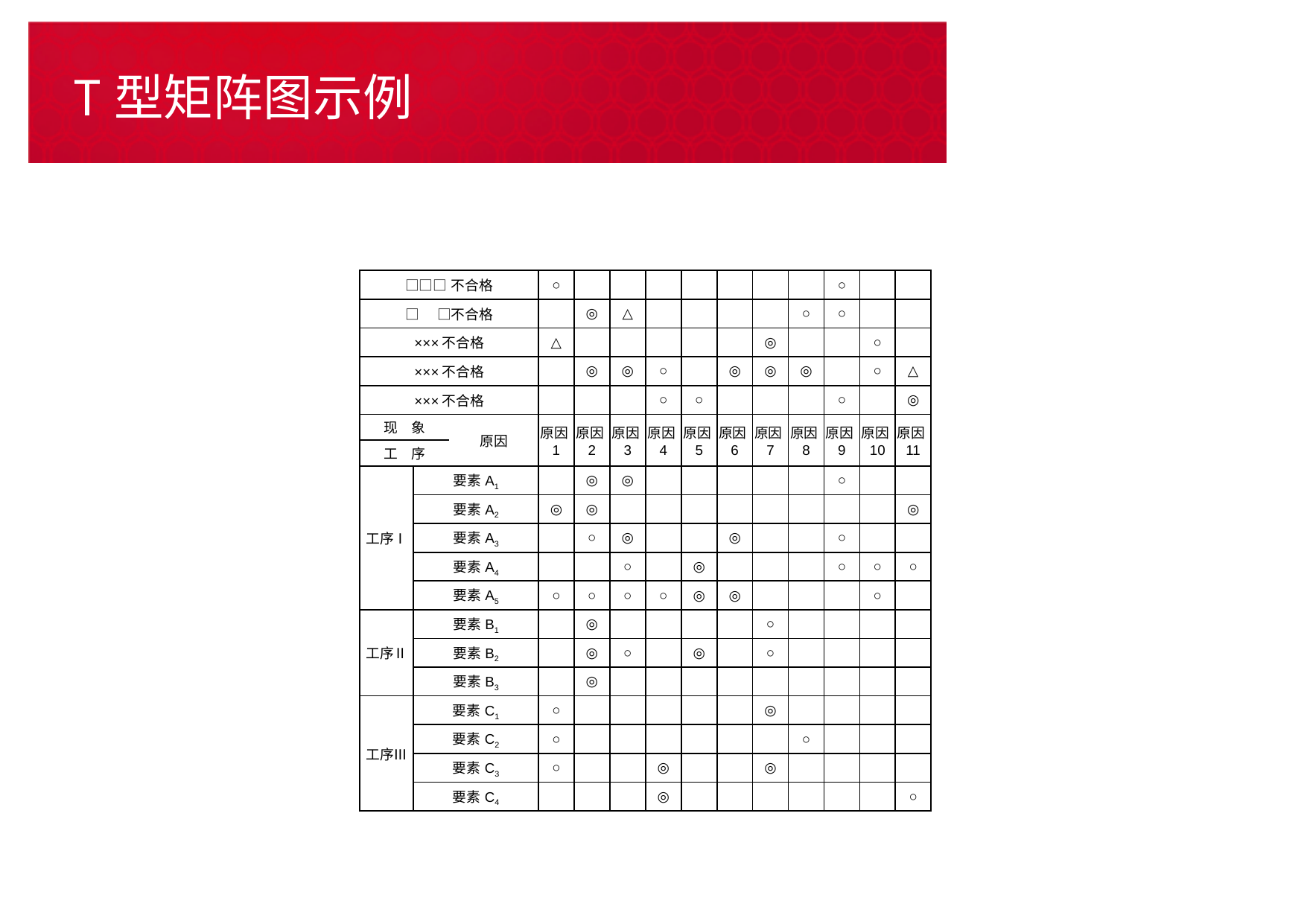

# T型矩阵图示例

| □□□不合格 |  |  | ○ |  |  |  |  |  |  |  | ○ |  |  |
| --- | --- | --- | --- | --- | --- | --- | --- | --- | --- | --- | --- | --- | --- |
| □　□不合格 |  |  |  | ◎ | △ |  |  |  |  | ○ | ○ |  |  |
| ×××不合格 |  |  | △ |  |  |  |  |  | ◎ |  |  | ○ |  |
| ×××不合格 |  |  |  | ◎ | ◎ | ○ |  | ◎ | ◎ | ◎ |  | ○ | △ |
| ×××不合格 |  |  |  |  |  | ○ | ○ |  |  |  | ○ |  | ◎ |
| 现　象 |  | 原因 | 原因1 | 原因2 | 原因3 | 原因4 | 原因5 | 原因6 | 原因7 | 原因8 | 原因9 | 原因10 | 原因11 |
| 工　序 |  |  |  |  |  |  |  |  |  |  |  |  |  |
| 工序Ⅰ | 要素A1 |  |  | ◎ | ◎ |  |  |  |  |  | ○ |  |  |
|  | 要素A2 |  | ◎ | ◎ |  |  |  |  |  |  |  |  | ◎ |
|  | 要素A3 |  |  | ○ | ◎ |  |  | ◎ |  |  | ○ |  |  |
|  | 要素A4 |  |  |  | ○ |  | ◎ |  |  |  | ○ | ○ | ○ |
|  | 要素A5 |  | ○ | ○ | ○ | ○ | ◎ | ◎ |  |  |  | ○ |  |
| 工序Ⅱ | 要素B1 |  |  | ◎ |  |  |  |  | ○ |  |  |  |  |
|  | 要素B2 |  |  | ◎ | ○ |  | ◎ |  | ○ |  |  |  |  |
|  | 要素B3 |  |  | ◎ |  |  |  |  |  |  |  |  |  |
| 工序Ⅲ | 要素C1 |  | ○ |  |  |  |  |  | ◎ |  |  |  |  |
|  | 要素C2 |  | ○ |  |  |  |  |  |  | ○ |  |  |  |
|  | 要素C3 |  | ○ |  |  | ◎ |  |  | ◎ |  |  |  |  |
|  | 要素C4 |  |  |  |  | ◎ |  |  |  |  |  |  | ○ |